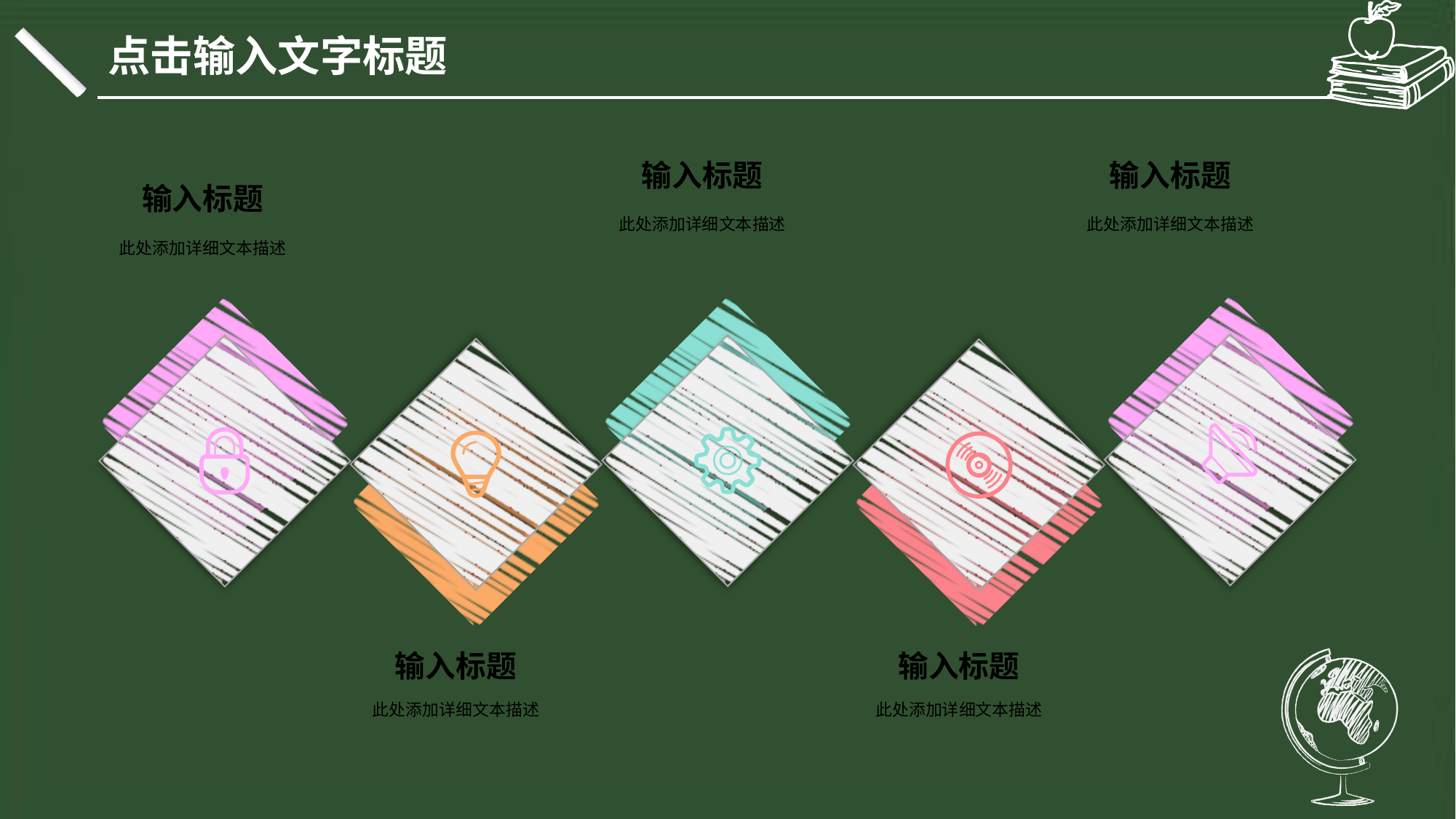

点击输入文字标题
输入标题
此处添加详细文本描述
输入标题
此处添加详细文本描述
输入标题
此处添加详细文本描述

输入标题
此处添加详细文本描述
输入标题
此处添加详细文本描述